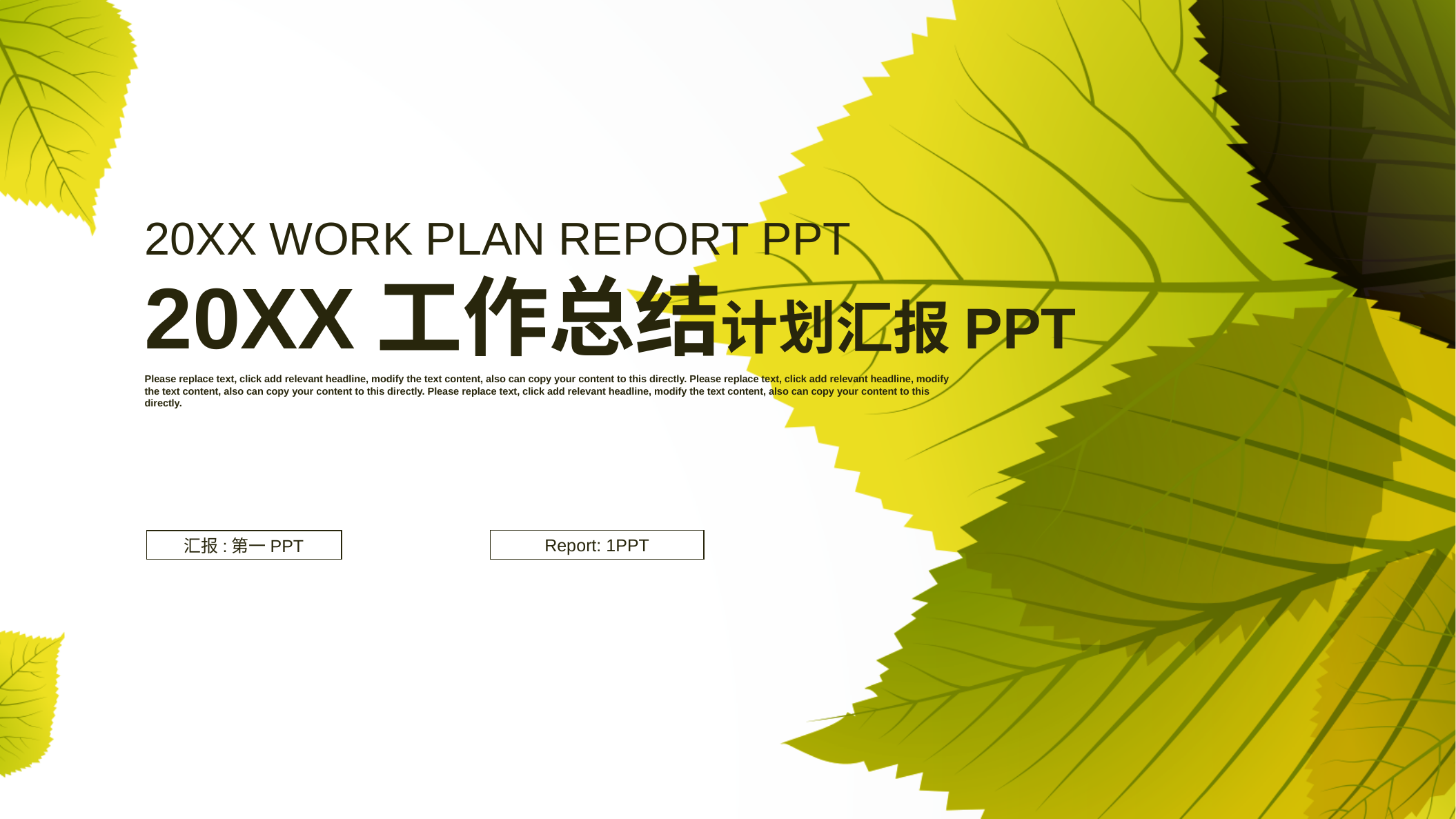

20XX WORK PLAN REPORT PPT
20XX工作总结计划汇报PPT
Please replace text, click add relevant headline, modify the text content, also can copy your content to this directly. Please replace text, click add relevant headline, modify the text content, also can copy your content to this directly. Please replace text, click add relevant headline, modify the text content, also can copy your content to this directly.
Report: 1PPT
汇报:第一PPT